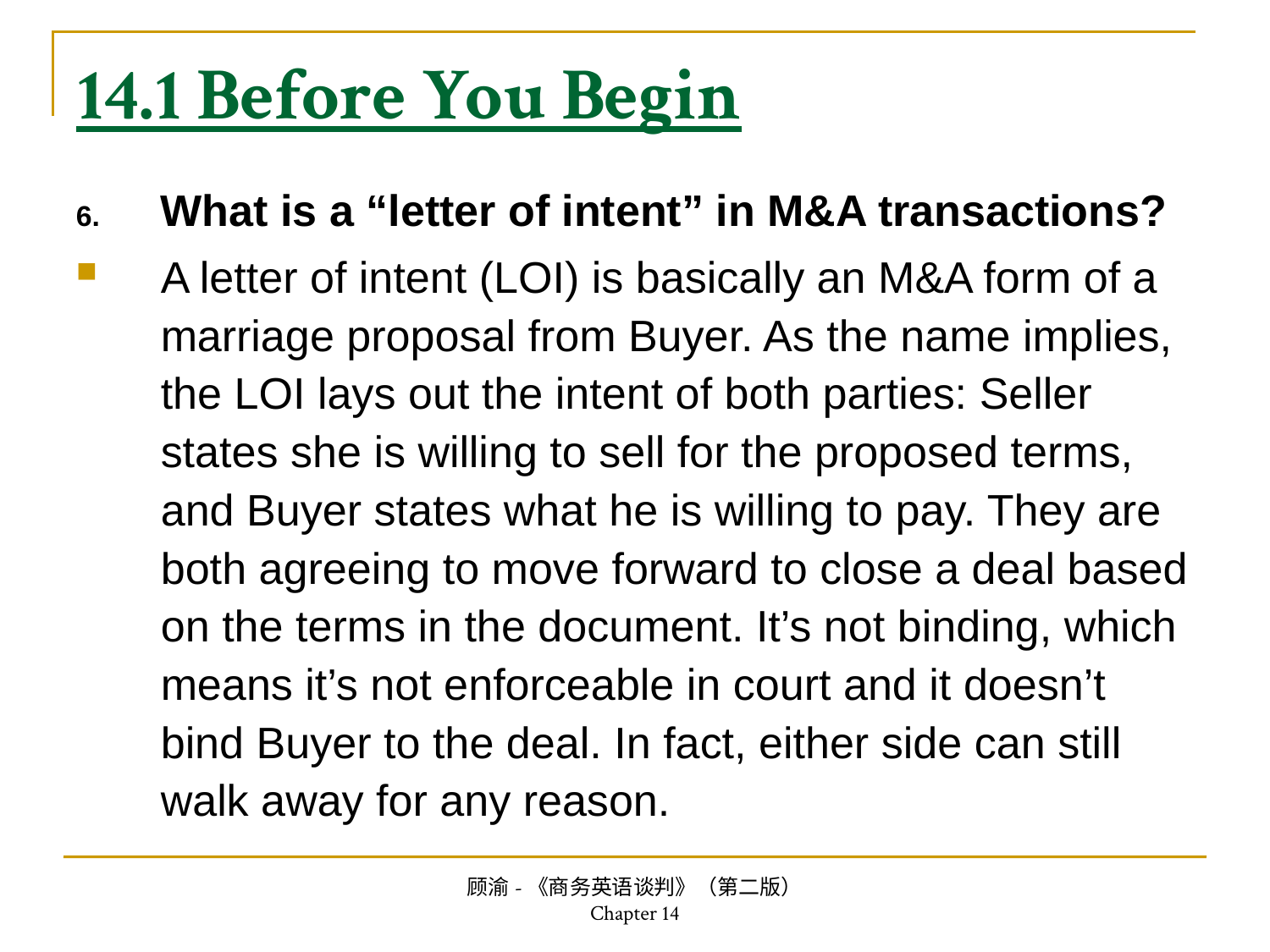

# 14.1 Before You Begin
What is a “letter of intent” in M&A transactions?
A letter of intent (LOI) is basically an M&A form of a marriage proposal from Buyer. As the name implies, the LOI lays out the intent of both parties: Seller states she is willing to sell for the proposed terms, and Buyer states what he is willing to pay. They are both agreeing to move forward to close a deal based on the terms in the document. It’s not binding, which means it’s not enforceable in court and it doesn’t bind Buyer to the deal. In fact, either side can still walk away for any reason.

10
顾渝-《商务英语谈判》（第二版） Chapter 14